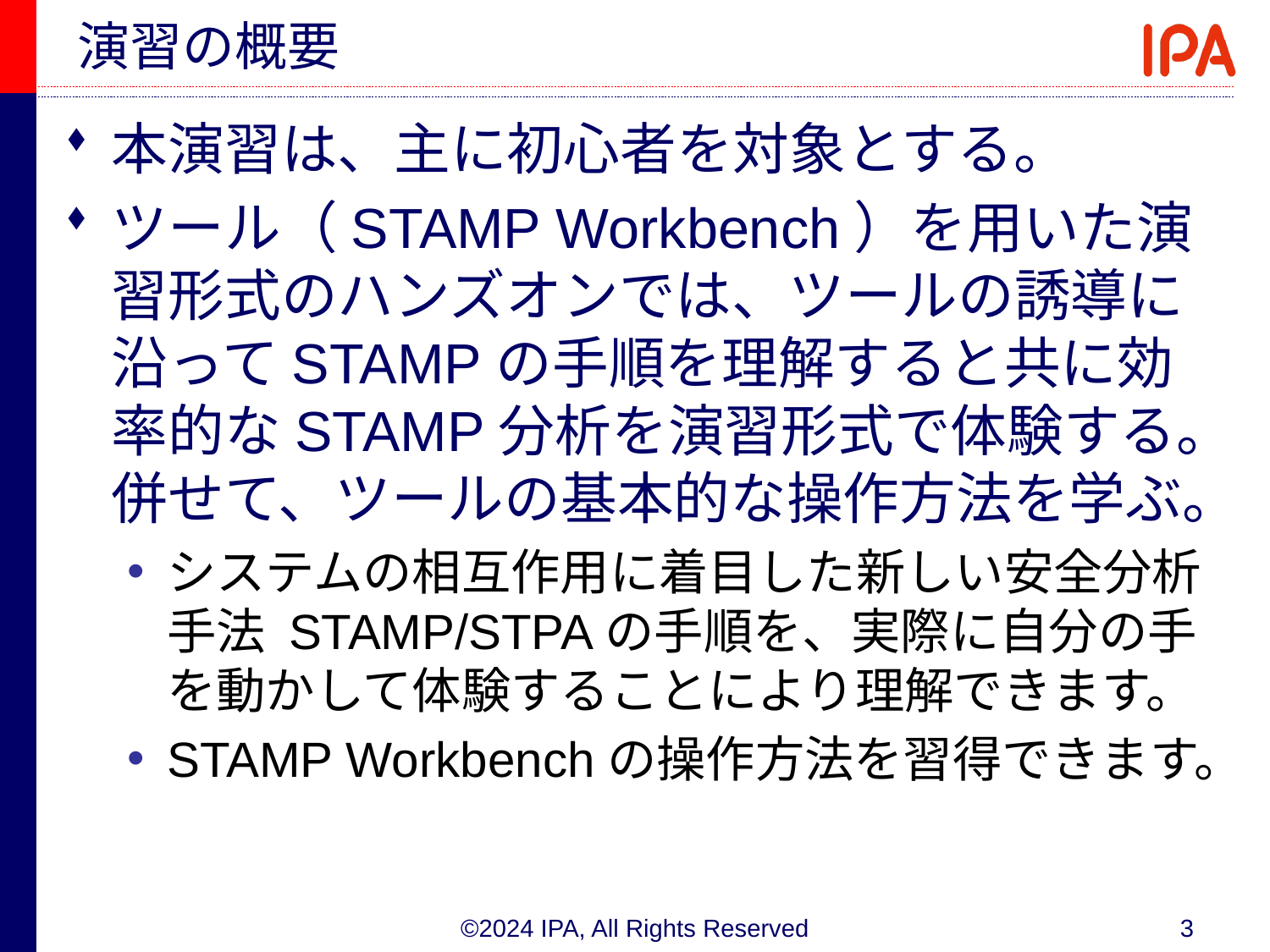

# 演習の概要
本演習は、主に初心者を対象とする。
ツール（STAMP Workbench）を用いた演習形式のハンズオンでは、ツールの誘導に沿ってSTAMPの手順を理解すると共に効率的なSTAMP分析を演習形式で体験する。併せて、ツールの基本的な操作方法を学ぶ。
システムの相互作用に着目した新しい安全分析手法 STAMP/STPAの手順を、実際に自分の手を動かして体験することにより理解できます。
STAMP Workbenchの操作方法を習得できます。
©2024 IPA, All Rights Reserved
3